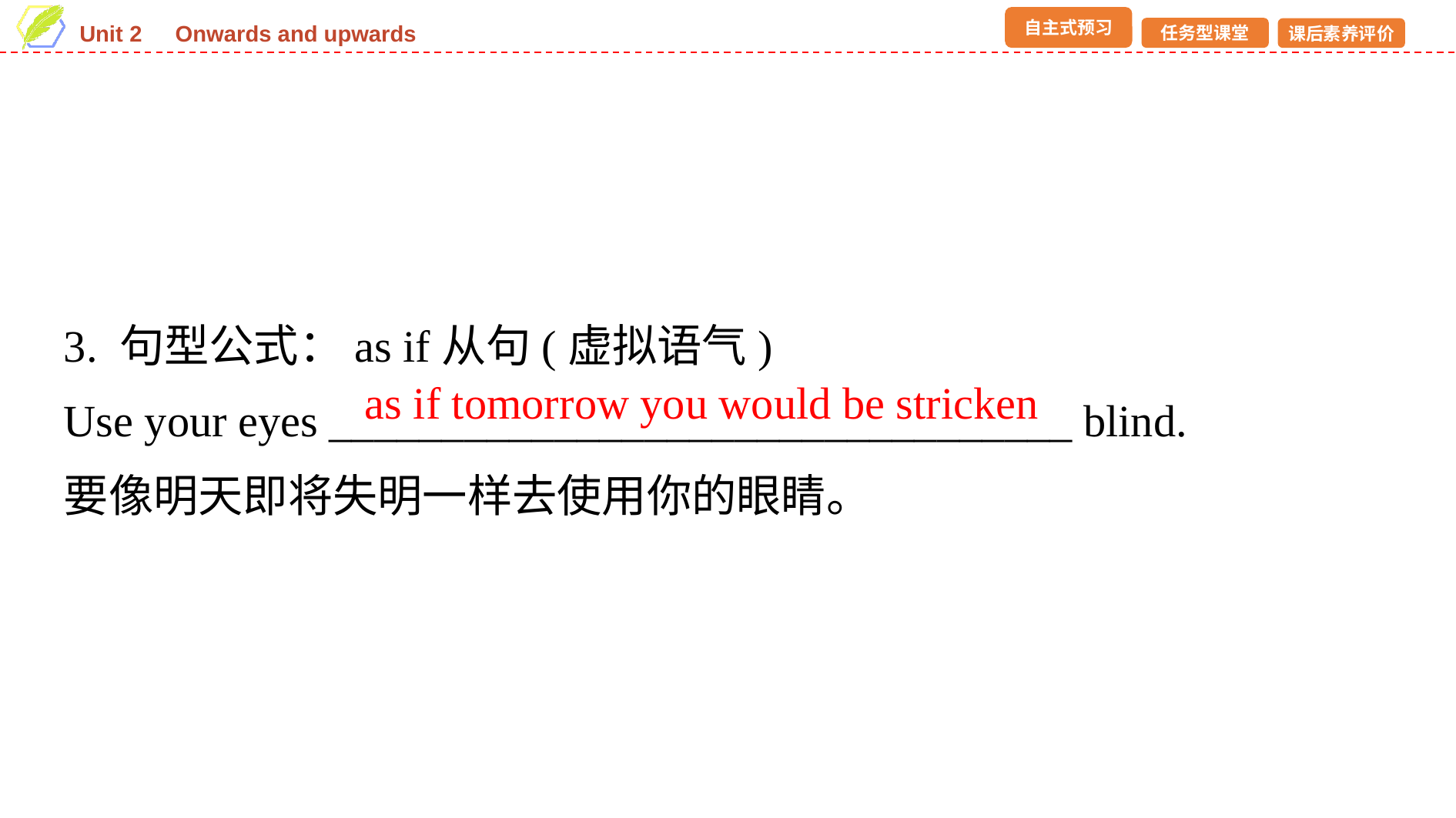

3. 句型公式：as if从句(虚拟语气)
Use your eyes _________________________________ blind.
要像明天即将失明一样去使用你的眼睛。
as if tomorrow you would be stricken